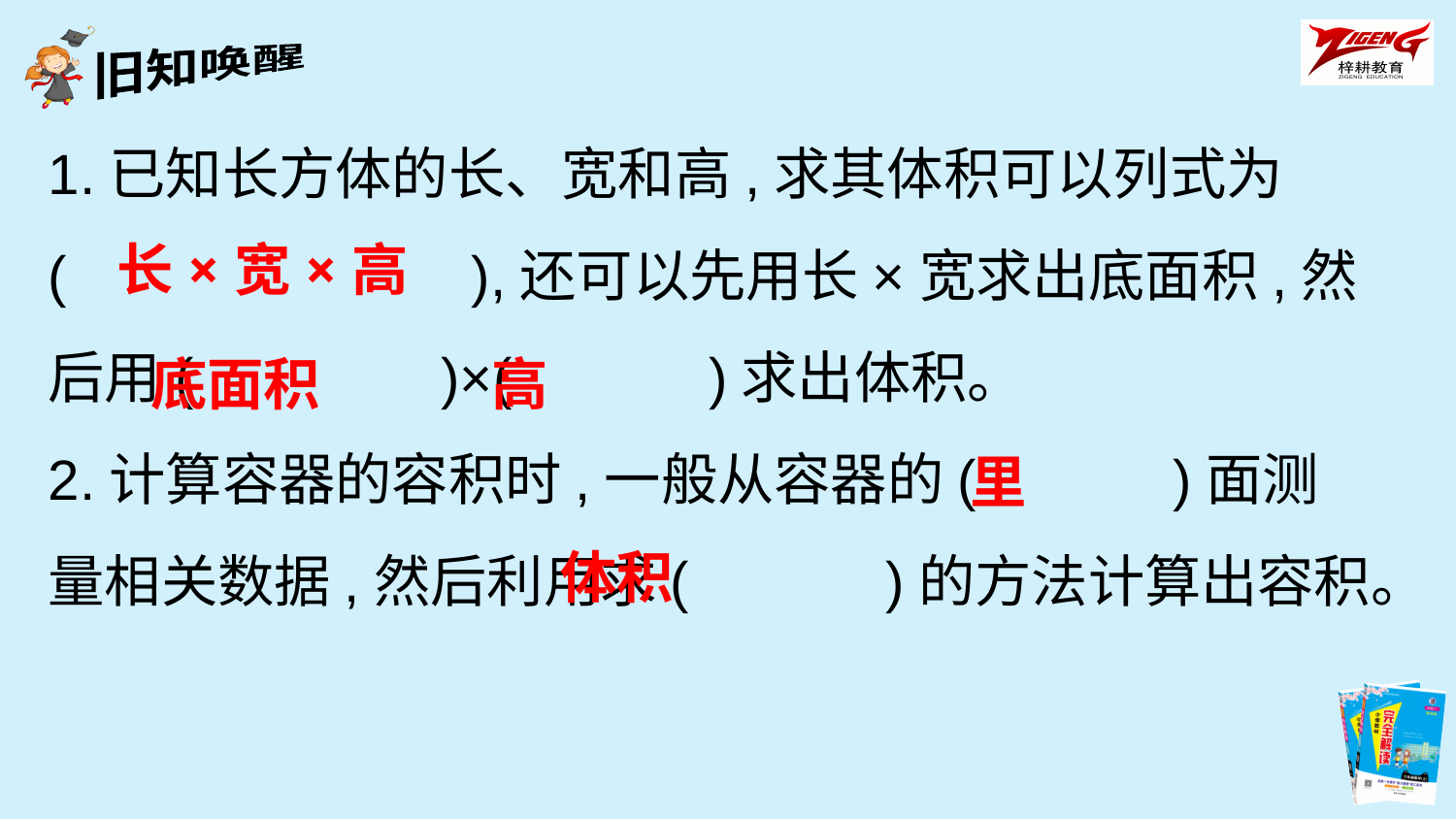

1.已知长方体的长、宽和高,求其体积可以列式为(　　　　　   　),还可以先用长×宽求出底面积,然后用(　    　　)×(　　　)求出体积。
2.计算容器的容积时,一般从容器的(　　　)面测量相关数据,然后利用求(　　　)的方法计算出容积。
长×宽×高
底面积
高
里
体积